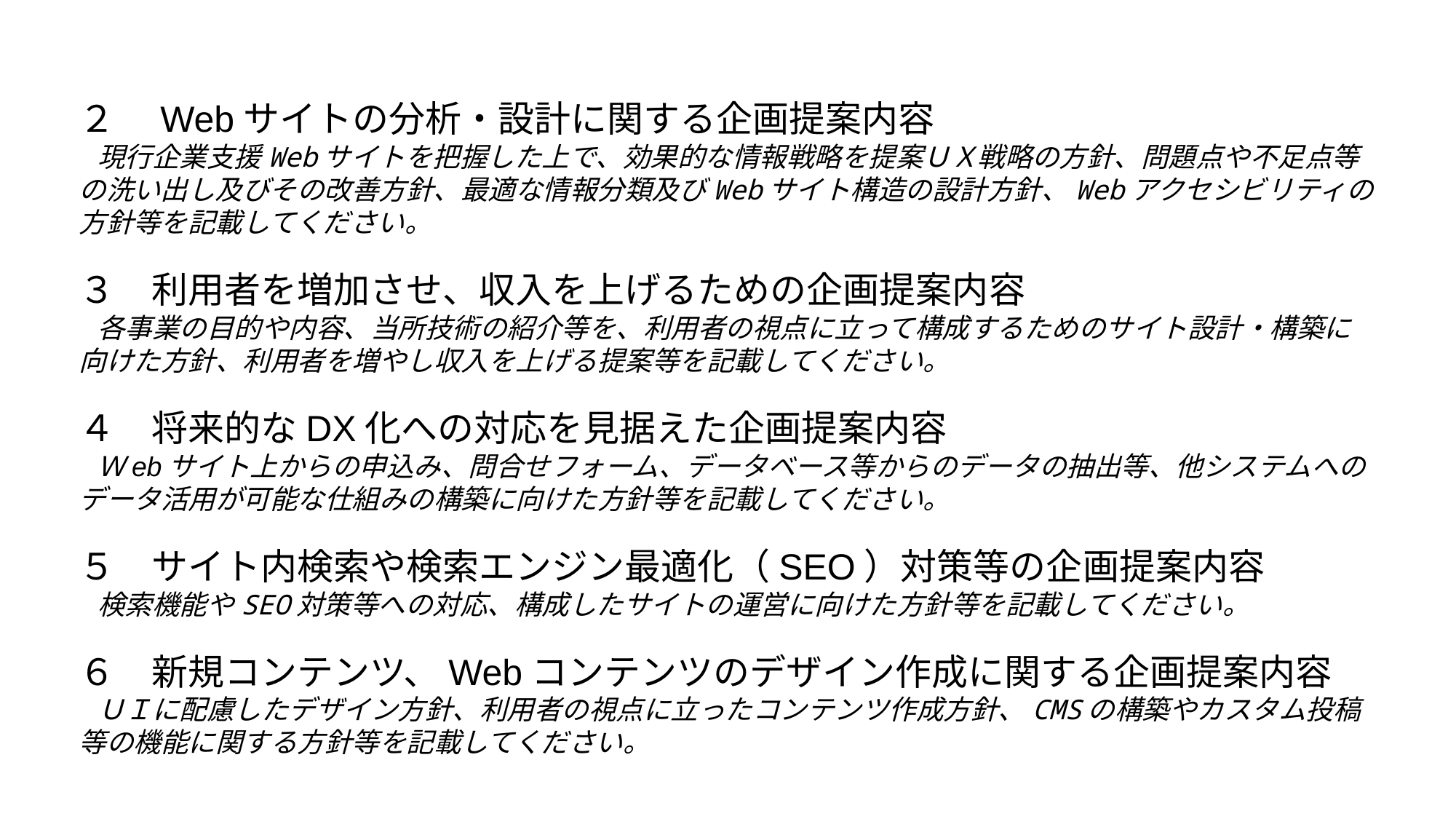

２　Webサイトの分析・設計に関する企画提案内容
  現行企業支援Webサイトを把握した上で、効果的な情報戦略を提案ＵＸ戦略の方針、問題点や不足点等の洗い出し及びその改善方針、最適な情報分類及びWebサイト構造の設計方針、Webアクセシビリティの方針等を記載してください。

３　利用者を増加させ、収入を上げるための企画提案内容
  各事業の目的や内容、当所技術の紹介等を、利用者の視点に立って構成するためのサイト設計・構築に向けた方針、利用者を増やし収入を上げる提案等を記載してください。

４　将来的なDX化への対応を見据えた企画提案内容
  Ｗebサイト上からの申込み、問合せフォーム、データベース等からのデータの抽出等、他システムへのデータ活用が可能な仕組みの構築に向けた方針等を記載してください。

５　サイト内検索や検索エンジン最適化（SEO）対策等の企画提案内容
  検索機能やSEO対策等への対応、構成したサイトの運営に向けた方針等を記載してください。

６　新規コンテンツ、Webコンテンツのデザイン作成に関する企画提案内容
  ＵＩに配慮したデザイン方針、利用者の視点に立ったコンテンツ作成方針、CMSの構築やカスタム投稿等の機能に関する方針等を記載してください。